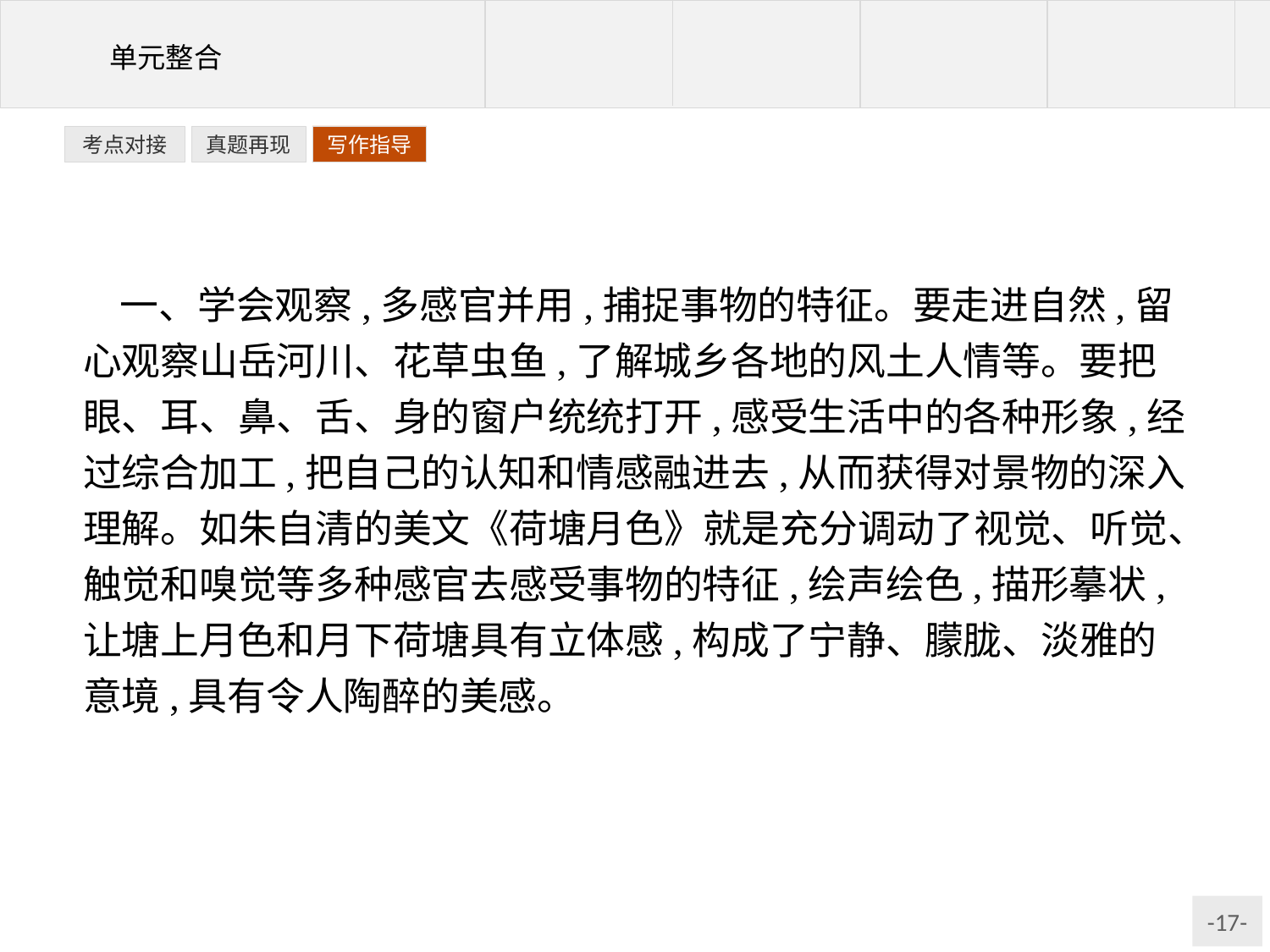

写作指导
考点对接
真题再现
一、学会观察,多感官并用,捕捉事物的特征。要走进自然,留心观察山岳河川、花草虫鱼,了解城乡各地的风土人情等。要把眼、耳、鼻、舌、身的窗户统统打开,感受生活中的各种形象,经过综合加工,把自己的认知和情感融进去,从而获得对景物的深入理解。如朱自清的美文《荷塘月色》就是充分调动了视觉、听觉、触觉和嗅觉等多种感官去感受事物的特征,绘声绘色,描形摹状,让塘上月色和月下荷塘具有立体感,构成了宁静、朦胧、淡雅的意境,具有令人陶醉的美感。